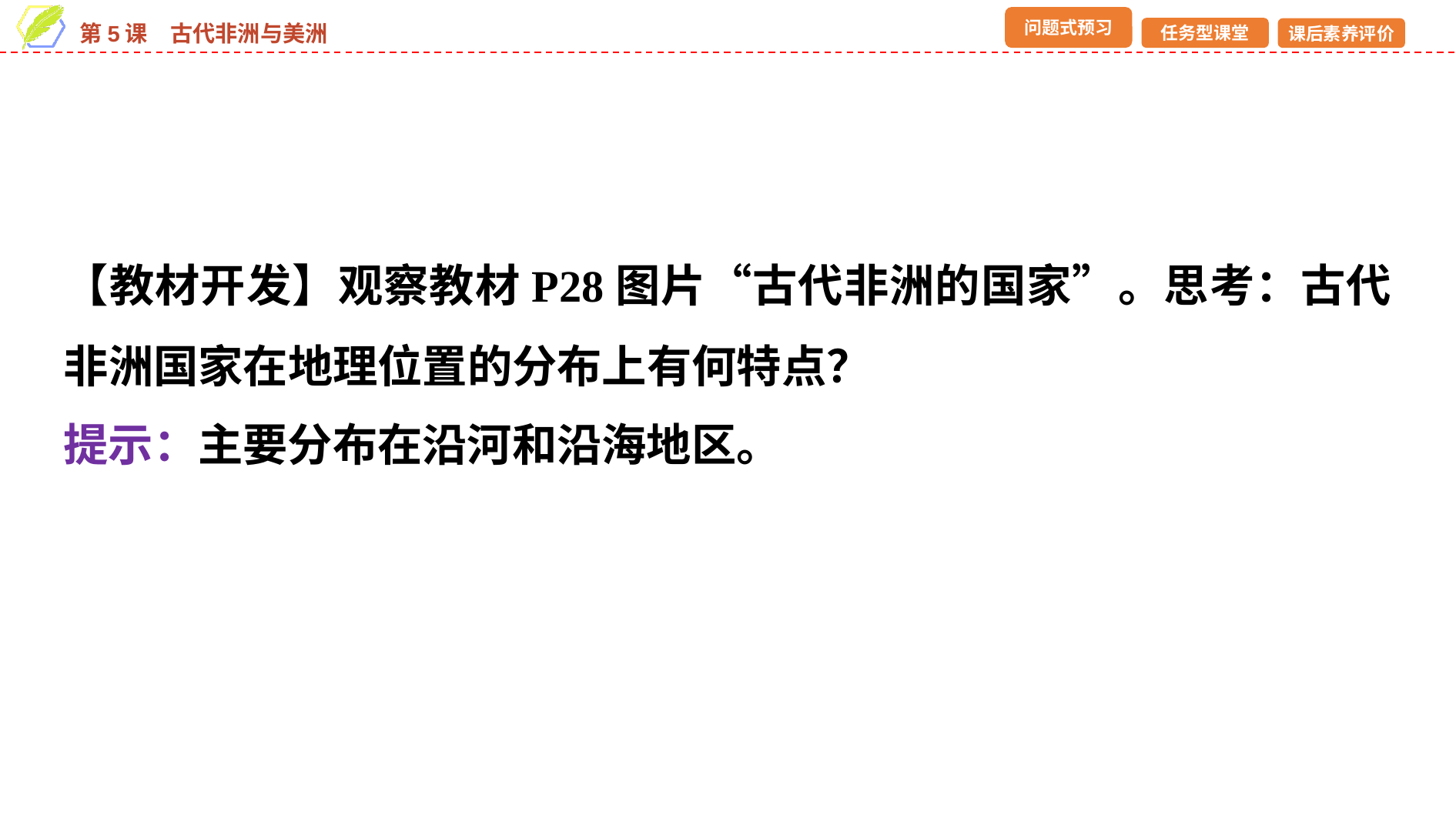

【教材开发】观察教材P28图片“古代非洲的国家”。思考：古代非洲国家在地理位置的分布上有何特点？
提示：主要分布在沿河和沿海地区。